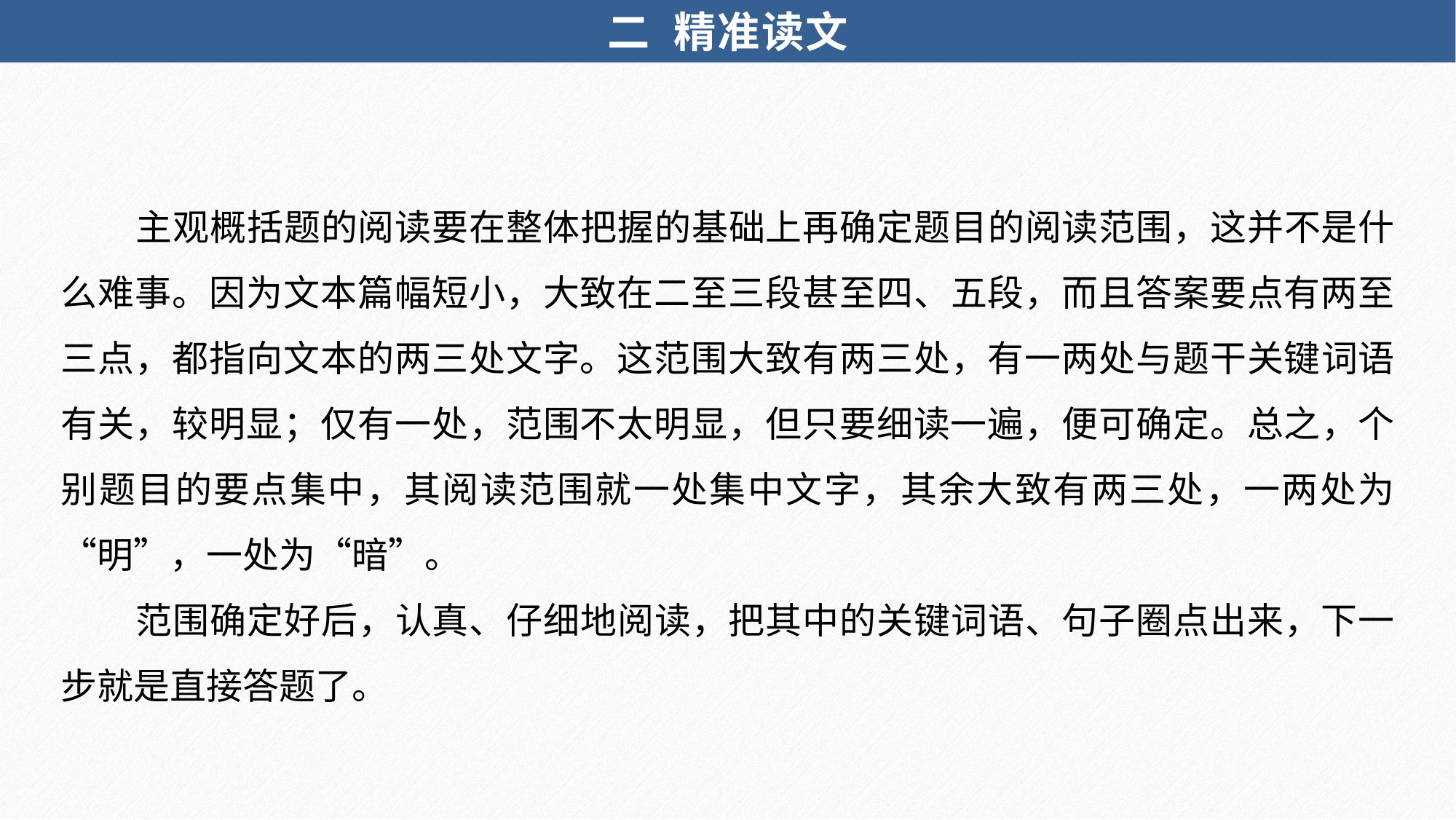

二  精准读文
主观概括题的阅读要在整体把握的基础上再确定题目的阅读范围，这并不是什么难事。因为文本篇幅短小，大致在二至三段甚至四、五段，而且答案要点有两至三点，都指向文本的两三处文字。这范围大致有两三处，有一两处与题干关键词语有关，较明显；仅有一处，范围不太明显，但只要细读一遍，便可确定。总之，个别题目的要点集中，其阅读范围就一处集中文字，其余大致有两三处，一两处为“明”，一处为“暗”。
范围确定好后，认真、仔细地阅读，把其中的关键词语、句子圈点出来，下一步就是直接答题了。